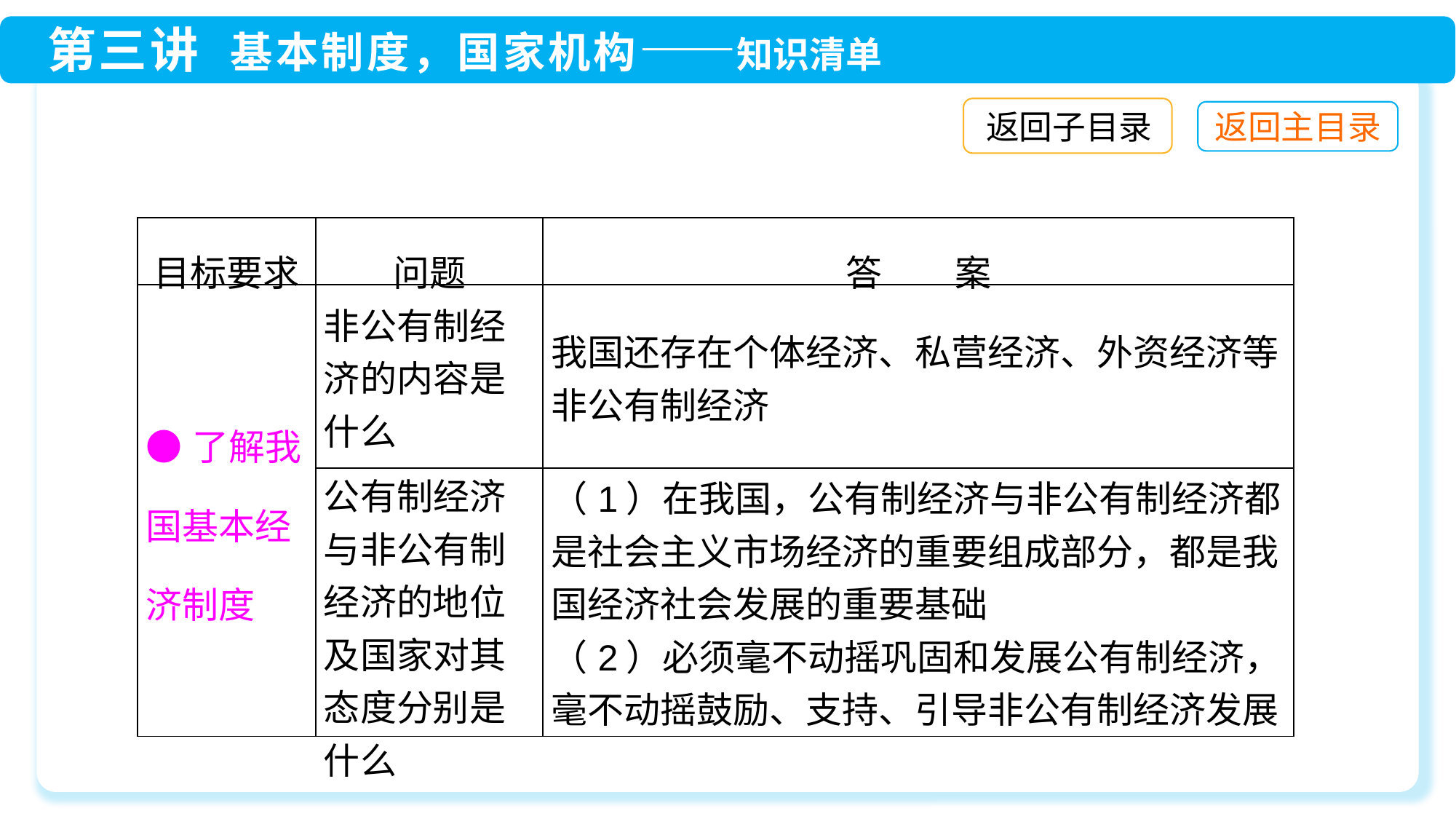

返回子目录
| 目标要求 | 问题 | 答　　案 |
| --- | --- | --- |
| ●了解我国基本经济制度 | 非公有制经济的内容是什么 | 我国还存在个体经济、私营经济、外资经济等非公有制经济 |
|  | 公有制经济与非公有制经济的地位及国家对其态度分别是什么 | （1）在我国，公有制经济与非公有制经济都是社会主义市场经济的重要组成部分，都是我国经济社会发展的重要基础 （2）必须毫不动摇巩固和发展公有制经济，毫不动摇鼓励、支持、引导非公有制经济发展 |